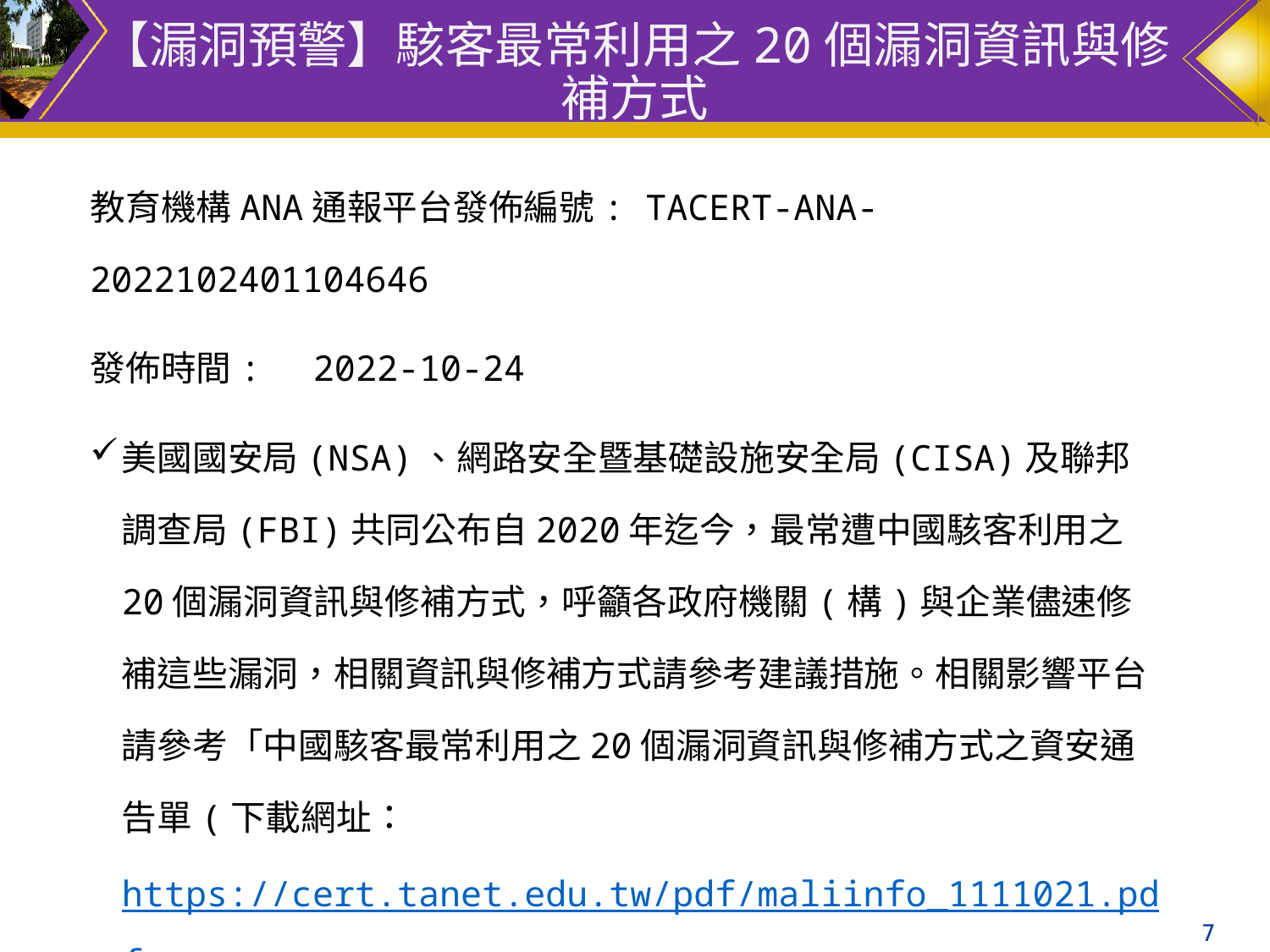

# 【漏洞預警】駭客最常利用之20個漏洞資訊與修補方式
教育機構ANA通報平台發佈編號: TACERT-ANA-2022102401104646
發佈時間:　2022-10-24
美國國安局(NSA)、網路安全暨基礎設施安全局(CISA)及聯邦調查局(FBI)共同公布自2020年迄今，最常遭中國駭客利用之20個漏洞資訊與修補方式，呼籲各政府機關(構)與企業儘速修補這些漏洞，相關資訊與修補方式請參考建議措施。相關影響平台請參考「中國駭客最常利用之20個漏洞資訊與修補方式之資安通告單(下載網址：https://cert.tanet.edu.tw/pdf/maliinfo_1111021.pdf)」
7